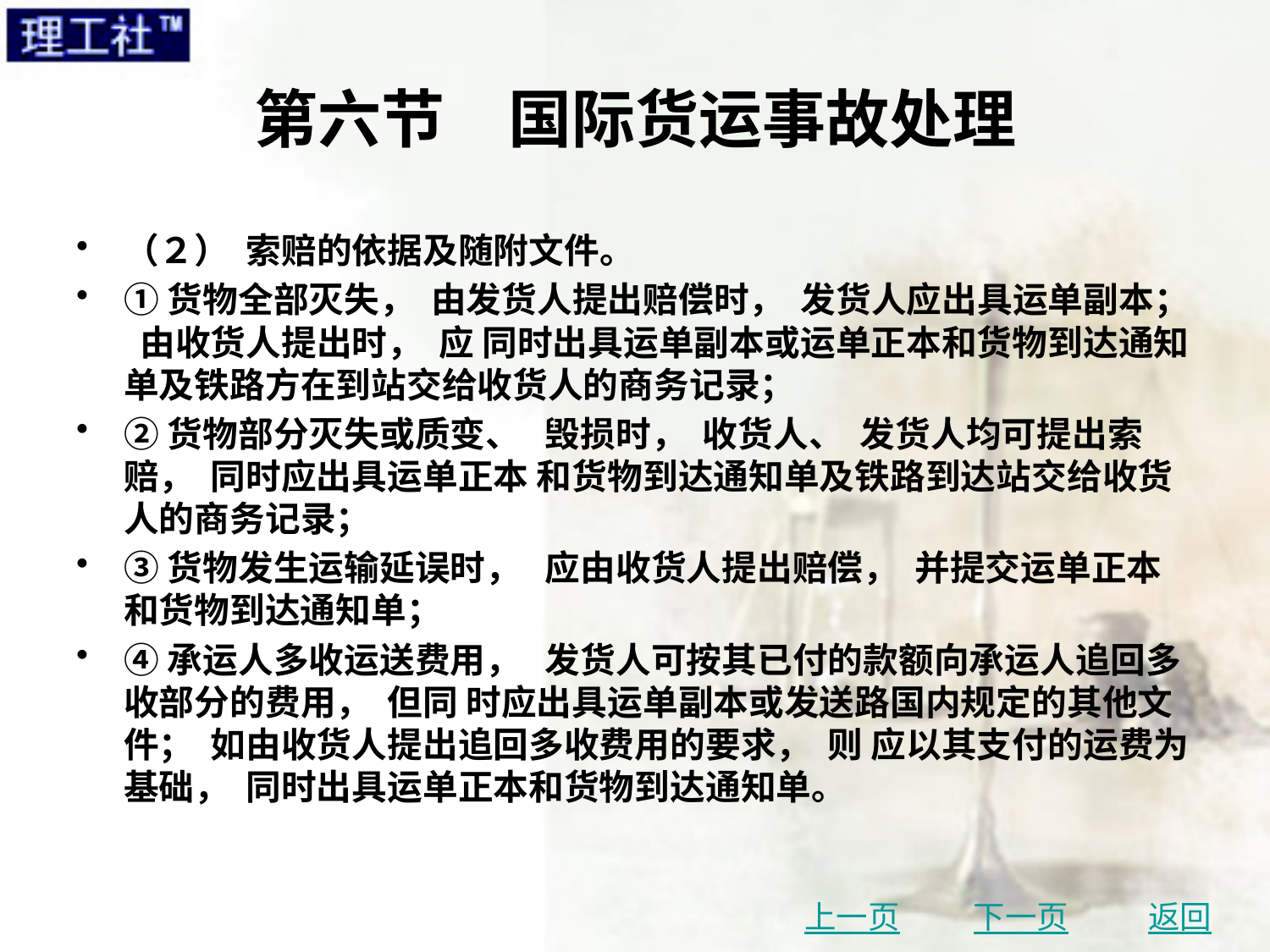

# 第六节　国际货运事故处理
（２）  索赔的依据及随附文件。
①货物全部灭失，  由发货人提出赔偿时，  发货人应出具运单副本；   由收货人提出时，  应 同时出具运单副本或运单正本和货物到达通知单及铁路方在到站交给收货人的商务记录；
②货物部分灭失或质变、   毁损时，  收货人、  发货人均可提出索赔，  同时应出具运单正本 和货物到达通知单及铁路到达站交给收货人的商务记录；
③货物发生运输延误时，   应由收货人提出赔偿，  并提交运单正本和货物到达通知单；
④承运人多收运送费用，   发货人可按其已付的款额向承运人追回多收部分的费用，  但同 时应出具运单副本或发送路国内规定的其他文件；  如由收货人提出追回多收费用的要求，  则 应以其支付的运费为基础，  同时出具运单正本和货物到达通知单。

上一页
下一页
返回